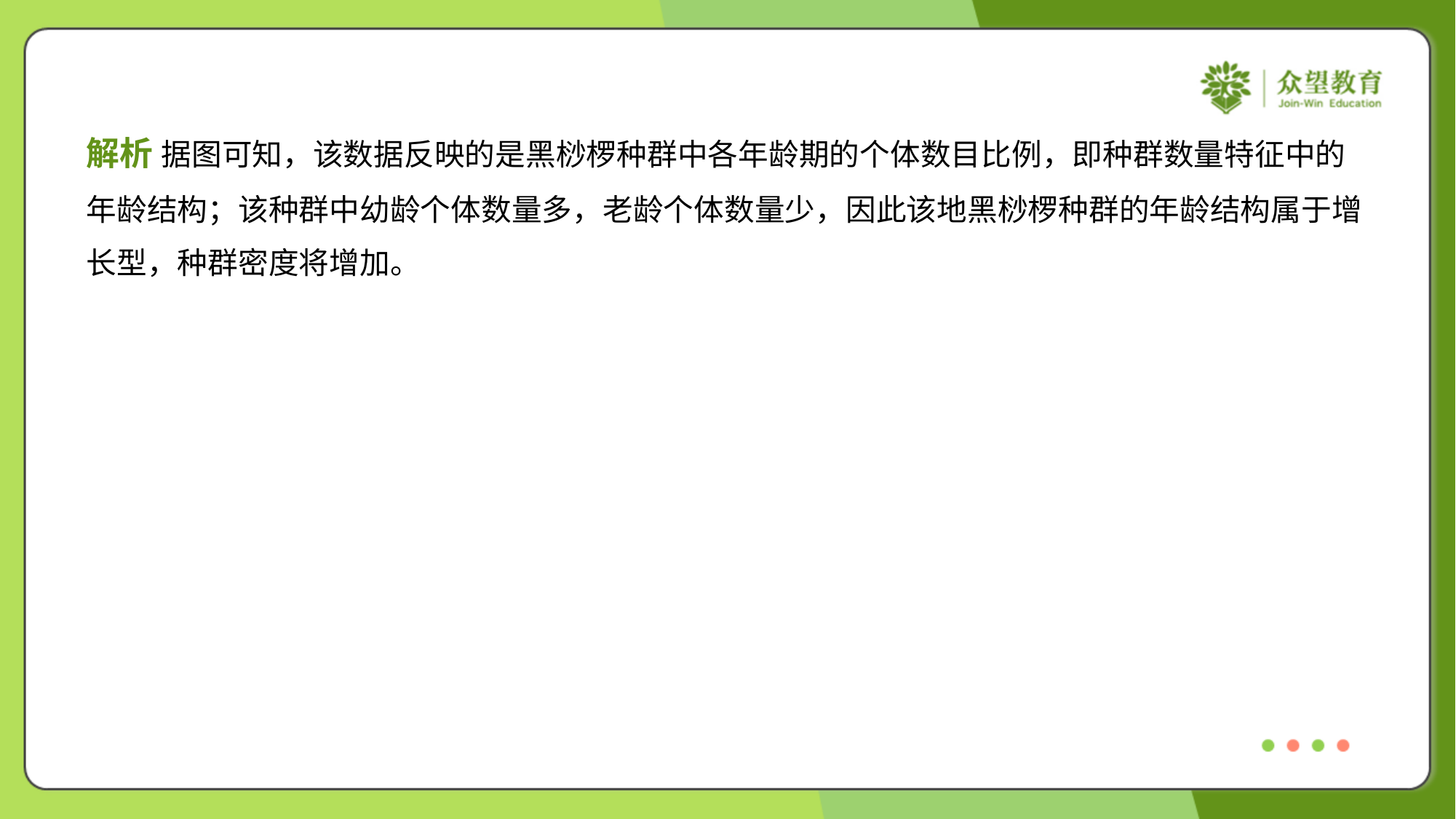

解析 据图可知，该数据反映的是黑桫椤种群中各年龄期的个体数目比例，即种群数量特征中的
年龄结构；该种群中幼龄个体数量多，老龄个体数量少，因此该地黑桫椤种群的年龄结构属于增
长型，种群密度将增加。